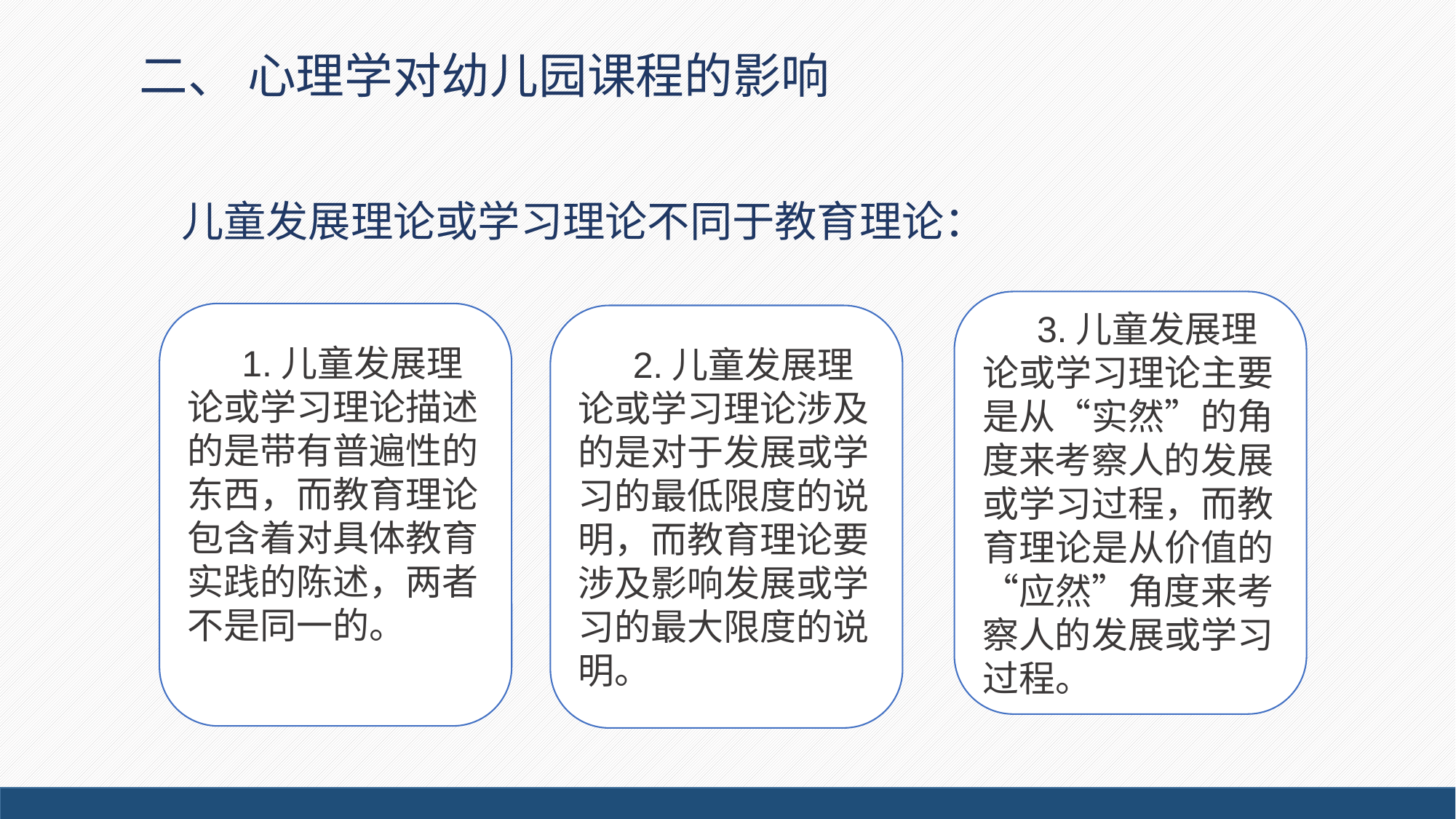

# 二、 心理学对幼儿园课程的影响
儿童发展理论或学习理论不同于教育理论：

3.儿童发展理论或学习理论主要是从“实然”的角度来考察人的发展或学习过程，而教育理论是从价值的“应然”角度来考察人的发展或学习过程。
1.儿童发展理论或学习理论描述的是带有普遍性的东西，而教育理论包含着对具体教育实践的陈述，两者不是同一的。

2.儿童发展理论或学习理论涉及的是对于发展或学习的最低限度的说明，而教育理论要涉及影响发展或学习的最大限度的说明。